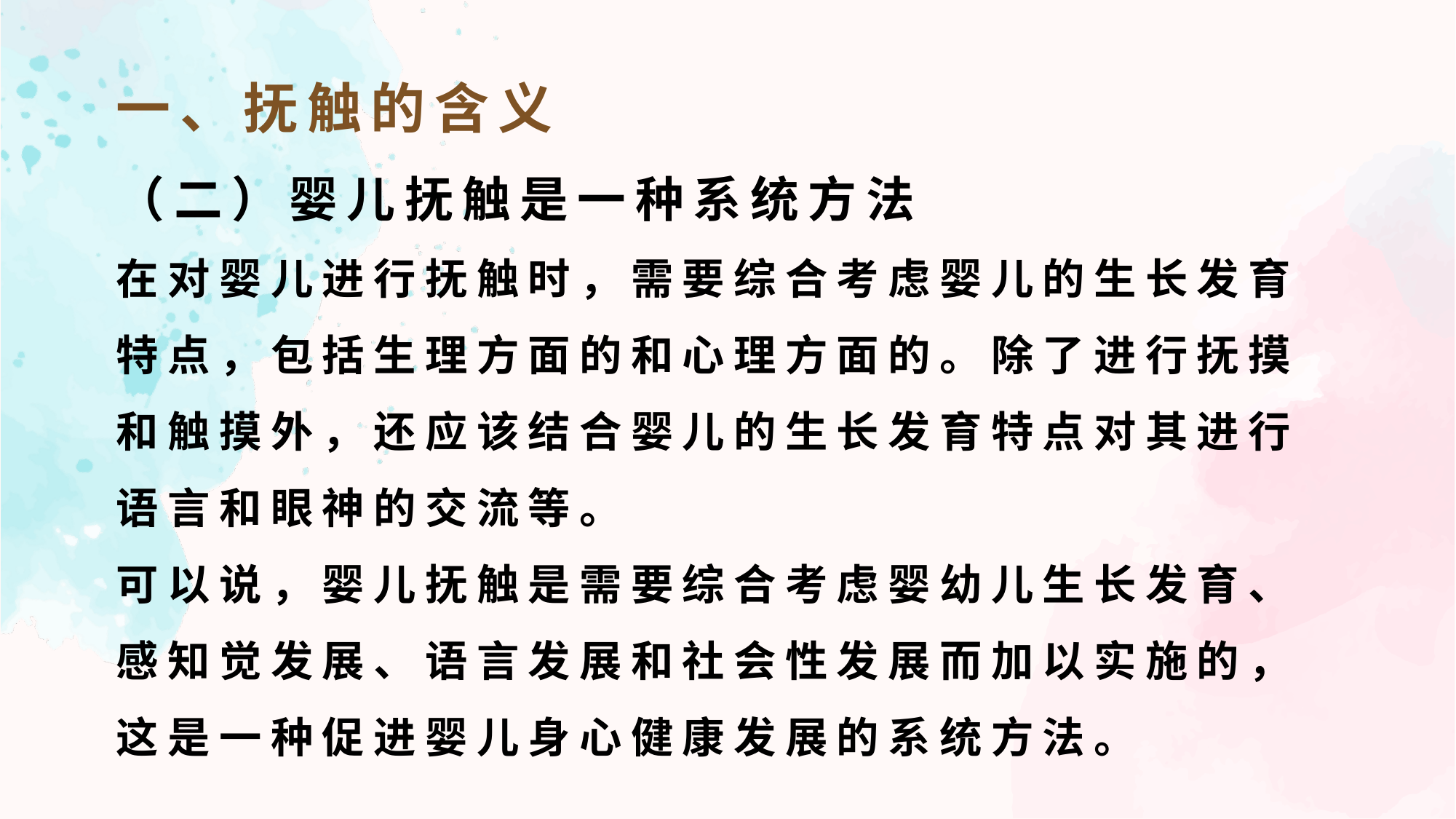

一、抚触的含义
（二）婴儿抚触是一种系统方法
在对婴儿进行抚触时，需要综合考虑婴儿的生长发育特点，包括生理方面的和心理方面的。除了进行抚摸和触摸外，还应该结合婴儿的生长发育特点对其进行语言和眼神的交流等。
可以说，婴儿抚触是需要综合考虑婴幼儿生长发育、感知觉发展、语言发展和社会性发展而加以实施的，这是一种促进婴儿身心健康发展的系统方法。